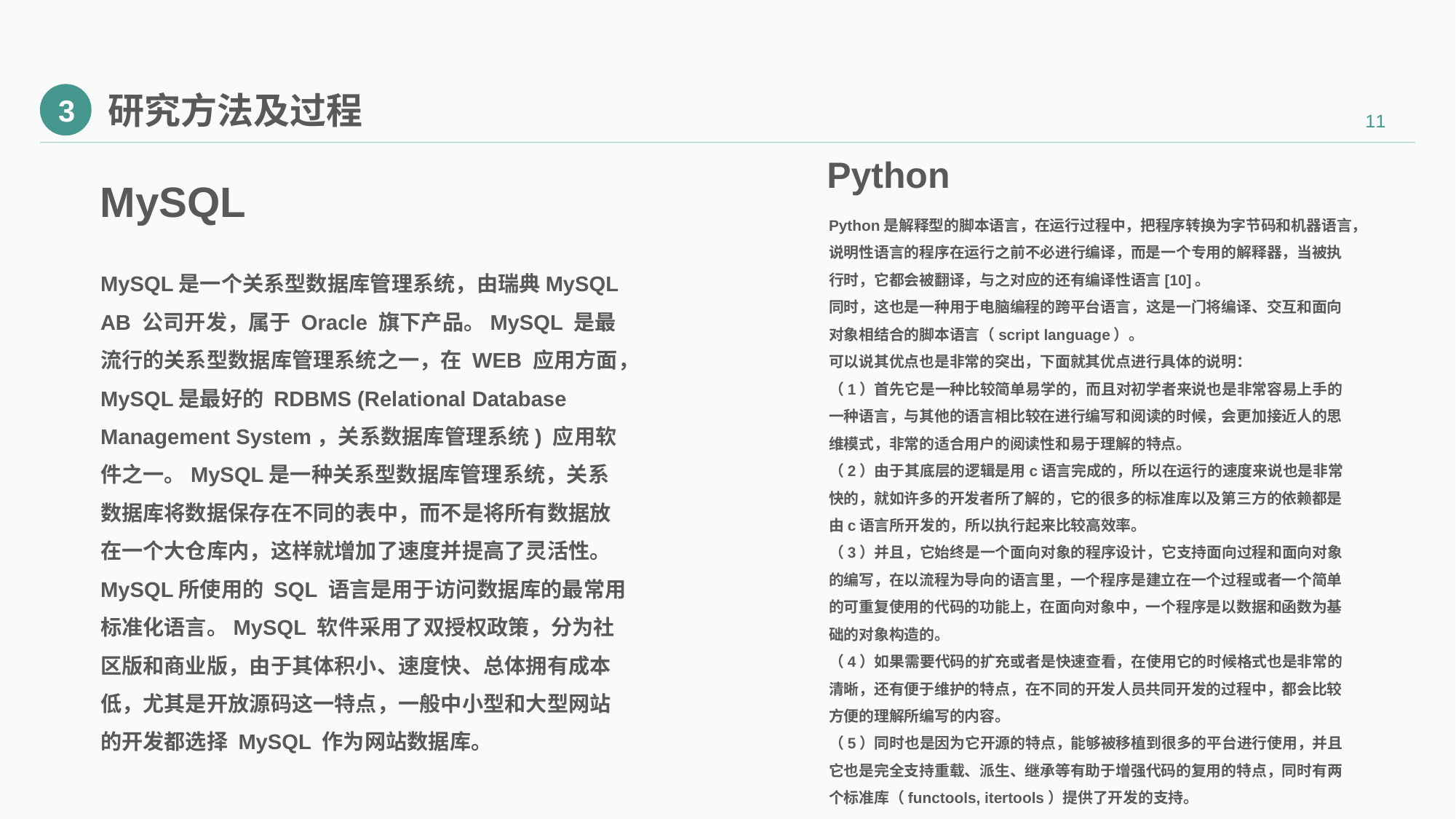

研究方法及过程
3
Python
Python是解释型的脚本语言，在运行过程中，把程序转换为字节码和机器语言，说明性语言的程序在运行之前不必进行编译，而是一个专用的解释器，当被执行时，它都会被翻译，与之对应的还有编译性语言[10]。
同时，这也是一种用于电脑编程的跨平台语言，这是一门将编译、交互和面向对象相结合的脚本语言（script language）。
可以说其优点也是非常的突出，下面就其优点进行具体的说明：
（1）首先它是一种比较简单易学的，而且对初学者来说也是非常容易上手的一种语言，与其他的语言相比较在进行编写和阅读的时候，会更加接近人的思维模式，非常的适合用户的阅读性和易于理解的特点。
（2）由于其底层的逻辑是用c语言完成的，所以在运行的速度来说也是非常快的，就如许多的开发者所了解的，它的很多的标准库以及第三方的依赖都是由c语言所开发的，所以执行起来比较高效率。
（3）并且，它始终是一个面向对象的程序设计，它支持面向过程和面向对象的编写，在以流程为导向的语言里，一个程序是建立在一个过程或者一个简单的可重复使用的代码的功能上，在面向对象中，一个程序是以数据和函数为基础的对象构造的。
（4）如果需要代码的扩充或者是快速查看，在使用它的时候格式也是非常的清晰，还有便于维护的特点，在不同的开发人员共同开发的过程中，都会比较方便的理解所编写的内容。
（5）同时也是因为它开源的特点，能够被移植到很多的平台进行使用，并且它也是完全支持重载、派生、继承等有助于增强代码的复用的特点，同时有两个标准库（functools, itertools）提供了开发的支持。
MySQL
MySQL是一个关系型数据库管理系统，由瑞典MySQL AB 公司开发，属于 Oracle 旗下产品。MySQL 是最流行的关系型数据库管理系统之一，在 WEB 应用方面，MySQL是最好的 RDBMS (Relational Database Management System，关系数据库管理系统) 应用软件之一。MySQL是一种关系型数据库管理系统，关系数据库将数据保存在不同的表中，而不是将所有数据放在一个大仓库内，这样就增加了速度并提高了灵活性。MySQL所使用的 SQL 语言是用于访问数据库的最常用标准化语言。MySQL 软件采用了双授权政策，分为社区版和商业版，由于其体积小、速度快、总体拥有成本低，尤其是开放源码这一特点，一般中小型和大型网站的开发都选择 MySQL 作为网站数据库。